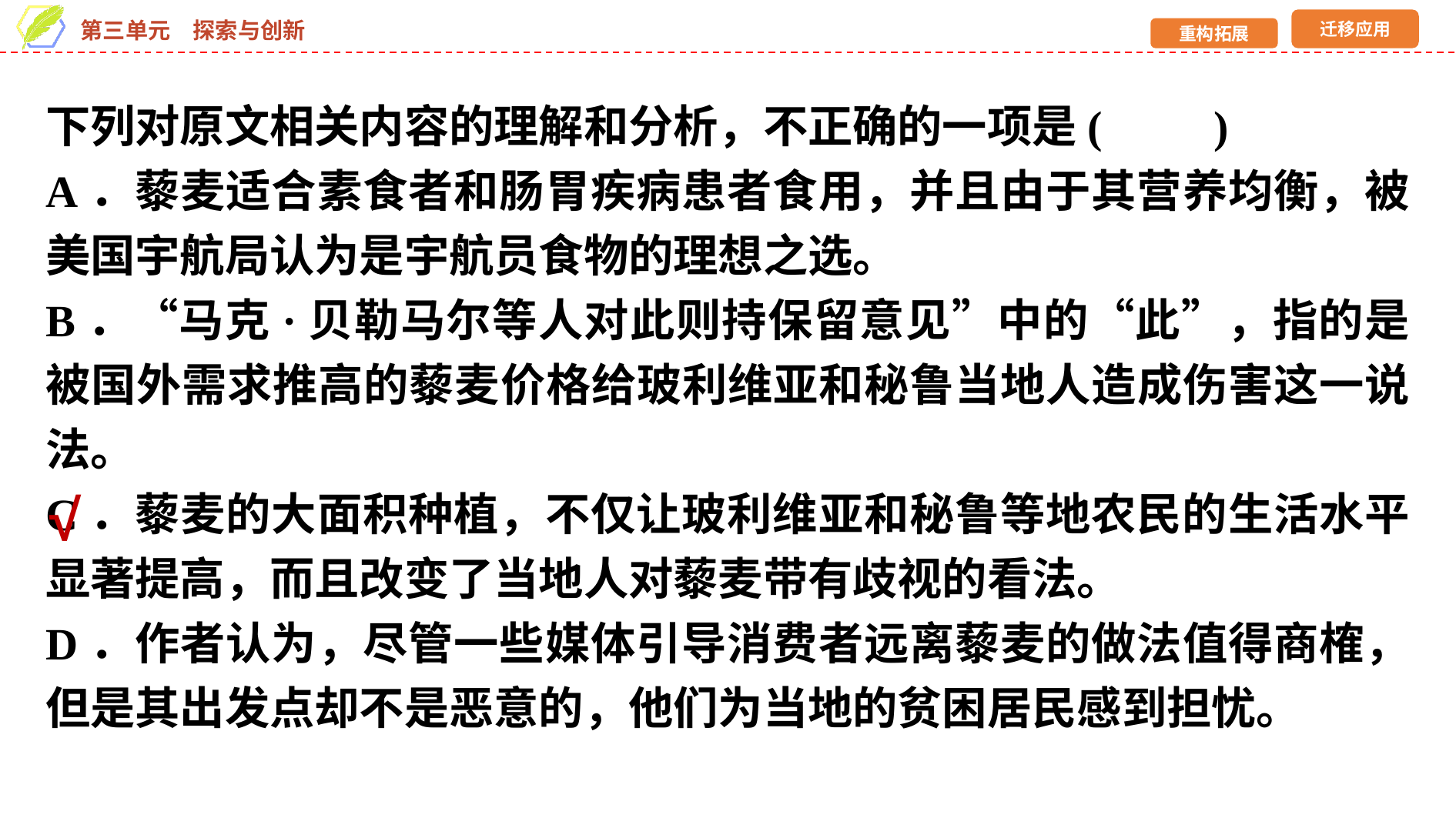

下列对原文相关内容的理解和分析，不正确的一项是(　　)
A．藜麦适合素食者和肠胃疾病患者食用，并且由于其营养均衡，被美国宇航局认为是宇航员食物的理想之选。
B．“马克·贝勒马尔等人对此则持保留意见”中的“此”，指的是被国外需求推高的藜麦价格给玻利维亚和秘鲁当地人造成伤害这一说法。
C．藜麦的大面积种植，不仅让玻利维亚和秘鲁等地农民的生活水平显著提高，而且改变了当地人对藜麦带有歧视的看法。
D．作者认为，尽管一些媒体引导消费者远离藜麦的做法值得商榷，但是其出发点却不是恶意的，他们为当地的贫困居民感到担忧。
√